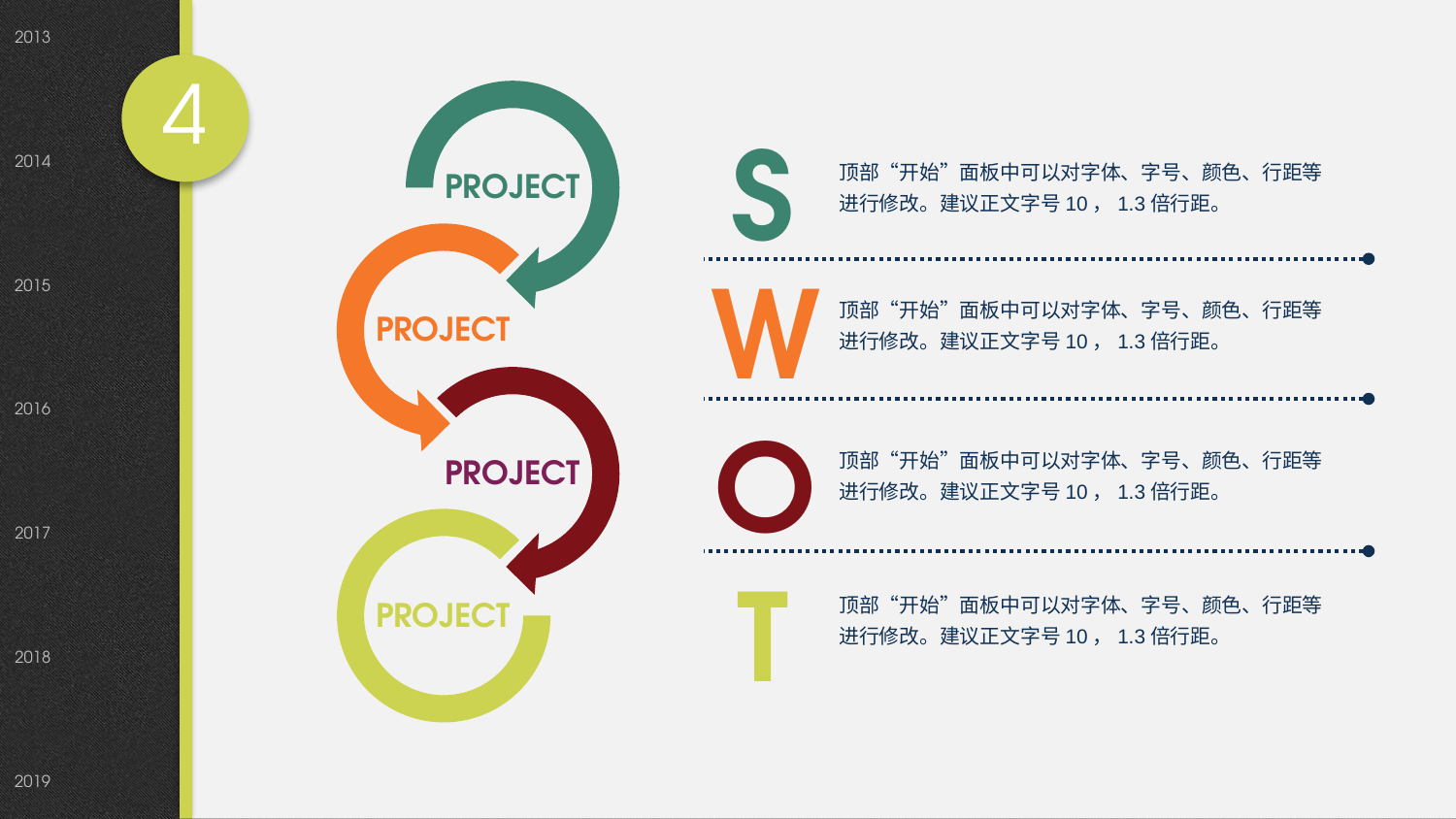

2013
4
PROJECT
PROJECT
PROJECT
PROJECT
S
2014
顶部“开始”面板中可以对字体、字号、颜色、行距等进行修改。建议正文字号10，1.3倍行距。
W
2015
顶部“开始”面板中可以对字体、字号、颜色、行距等进行修改。建议正文字号10，1.3倍行距。
2016
O
顶部“开始”面板中可以对字体、字号、颜色、行距等进行修改。建议正文字号10，1.3倍行距。
2017
T
顶部“开始”面板中可以对字体、字号、颜色、行距等进行修改。建议正文字号10，1.3倍行距。
2018
2019